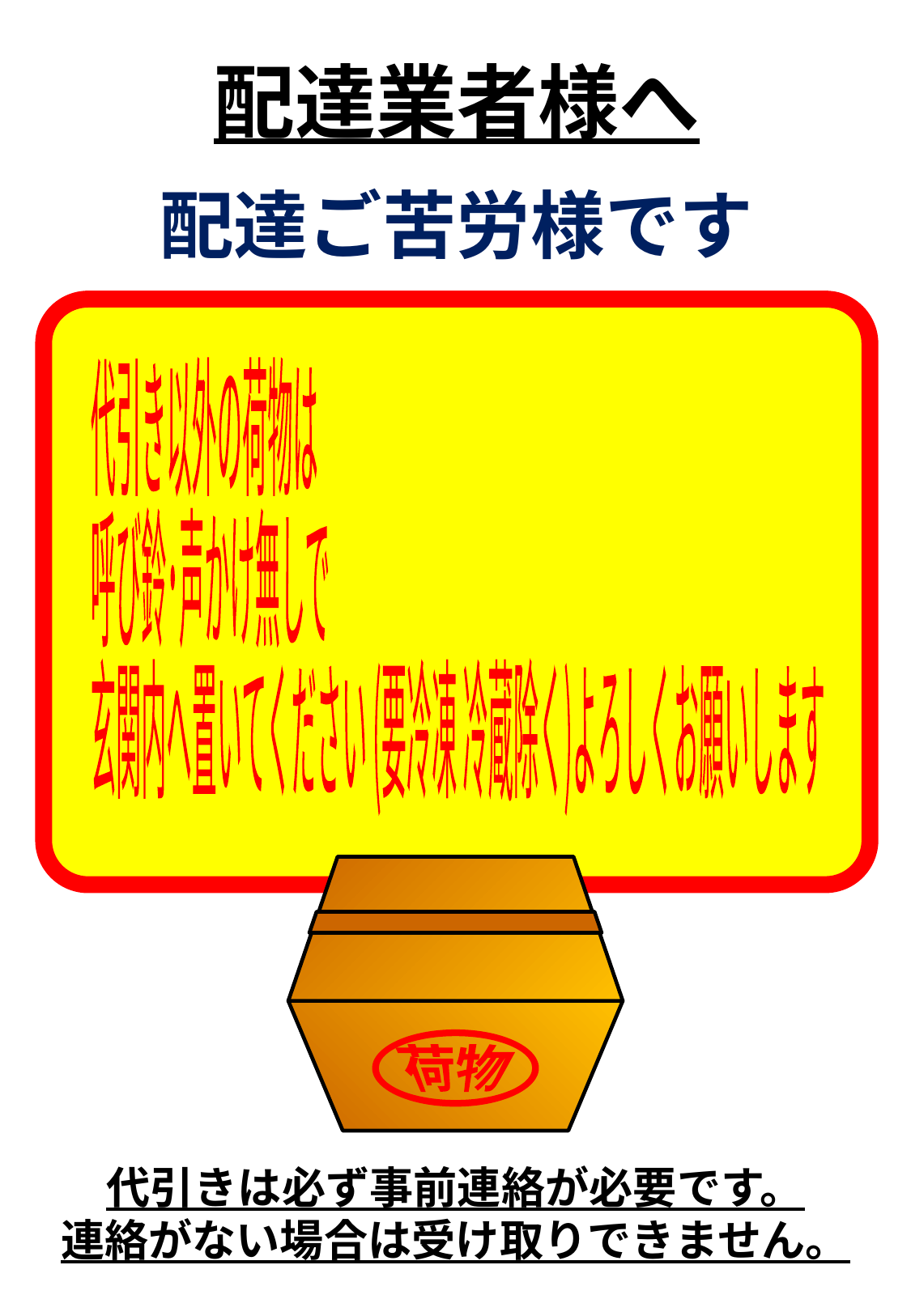

配達業者様へ
配達ご苦労様です

代引き以外の荷物は
呼び鈴･声かけ無しで
玄関内へ置いてください
(要冷凍 冷蔵除く)
よろしくお願いします

荷物
代引きは必ず事前連絡が必要です。
連絡がない場合は受け取りできません。